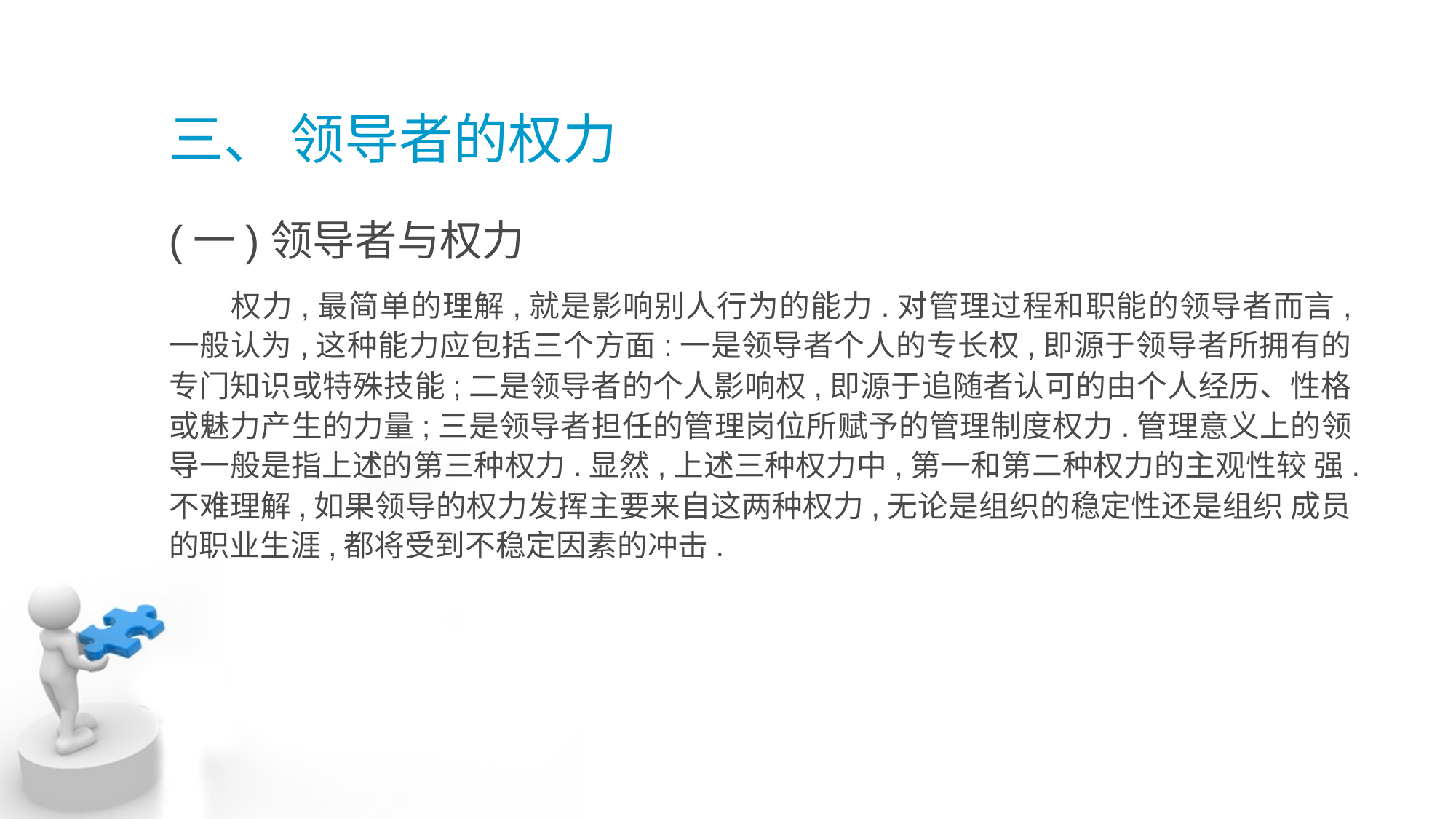

# 三、 领导者的权力
(一)领导者与权力
       权力,最简单的理解,就是影响别人行为的能力.对管理过程和职能的领导者而言, 一般认为,这种能力应包括三个方面:一是领导者个人的专长权,即源于领导者所拥有的 专门知识或特殊技能;二是领导者的个人影响权,即源于追随者认可的由个人经历、性格 或魅力产生的力量;三是领导者担任的管理岗位所赋予的管理制度权力.管理意义上的领 导一般是指上述的第三种权力.显然,上述三种权力中,第一和第二种权力的主观性较 强.不难理解,如果领导的权力发挥主要来自这两种权力,无论是组织的稳定性还是组织 成员的职业生涯,都将受到不稳定因素的冲击.